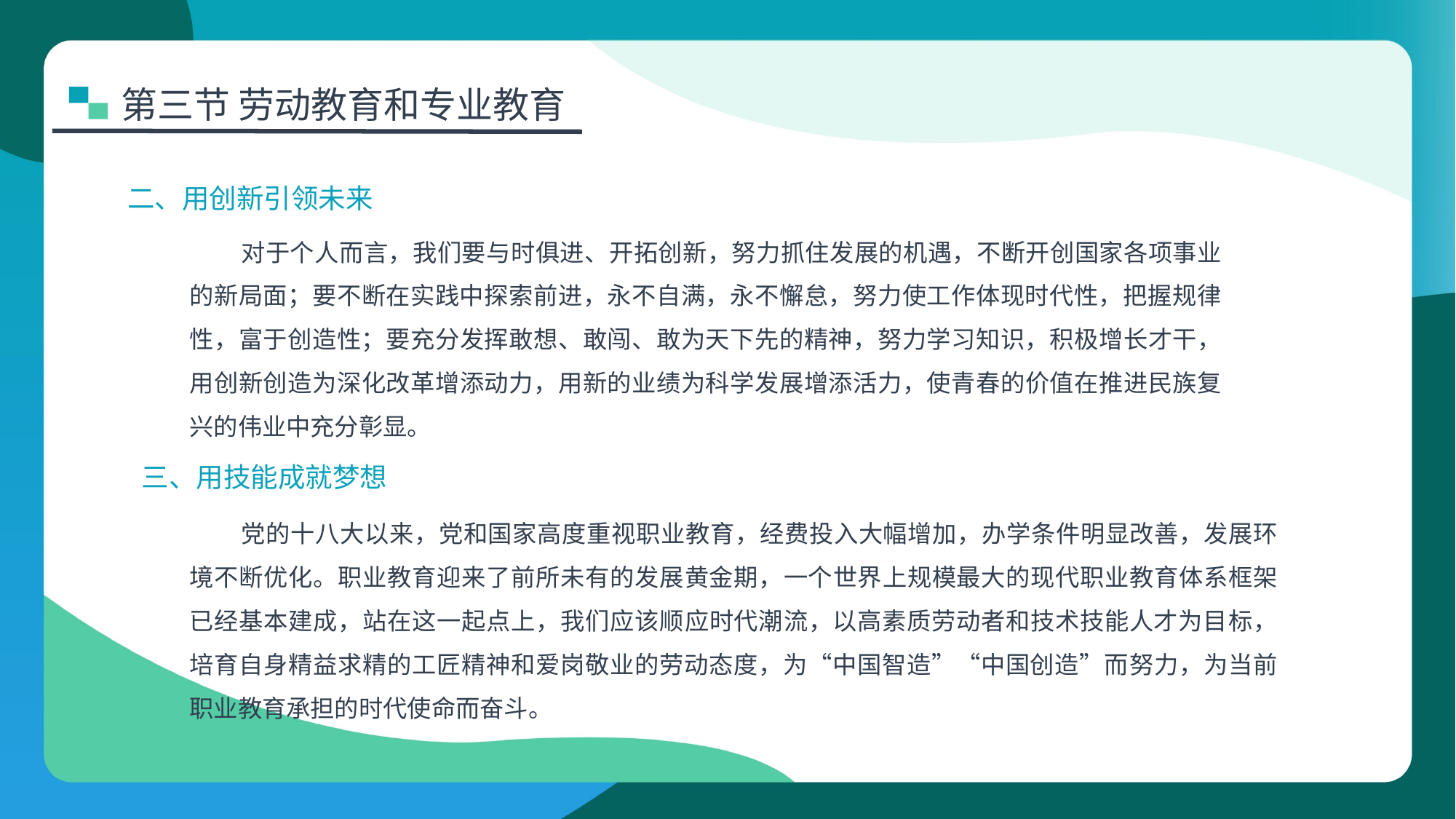

第三节 劳动教育和专业教育

二、用创新引领未来
对于个人而言，我们要与时俱进、开拓创新，努力抓住发展的机遇，不断开创国家各项事业的新局面；要不断在实践中探索前进，永不自满，永不懈怠，努力使工作体现时代性，把握规律性，富于创造性；要充分发挥敢想、敢闯、敢为天下先的精神，努力学习知识，积极增长才干，用创新创造为深化改革增添动力，用新的业绩为科学发展增添活力，使青春的价值在推进民族复兴的伟业中充分彰显。
三、用技能成就梦想
党的十八大以来，党和国家高度重视职业教育，经费投入大幅增加，办学条件明显改善，发展环境不断优化。职业教育迎来了前所未有的发展黄金期，一个世界上规模最大的现代职业教育体系框架已经基本建成，站在这一起点上，我们应该顺应时代潮流，以高素质劳动者和技术技能人才为目标，培育自身精益求精的工匠精神和爱岗敬业的劳动态度，为“中国智造”“中国创造”而努力，为当前职业教育承担的时代使命而奋斗。